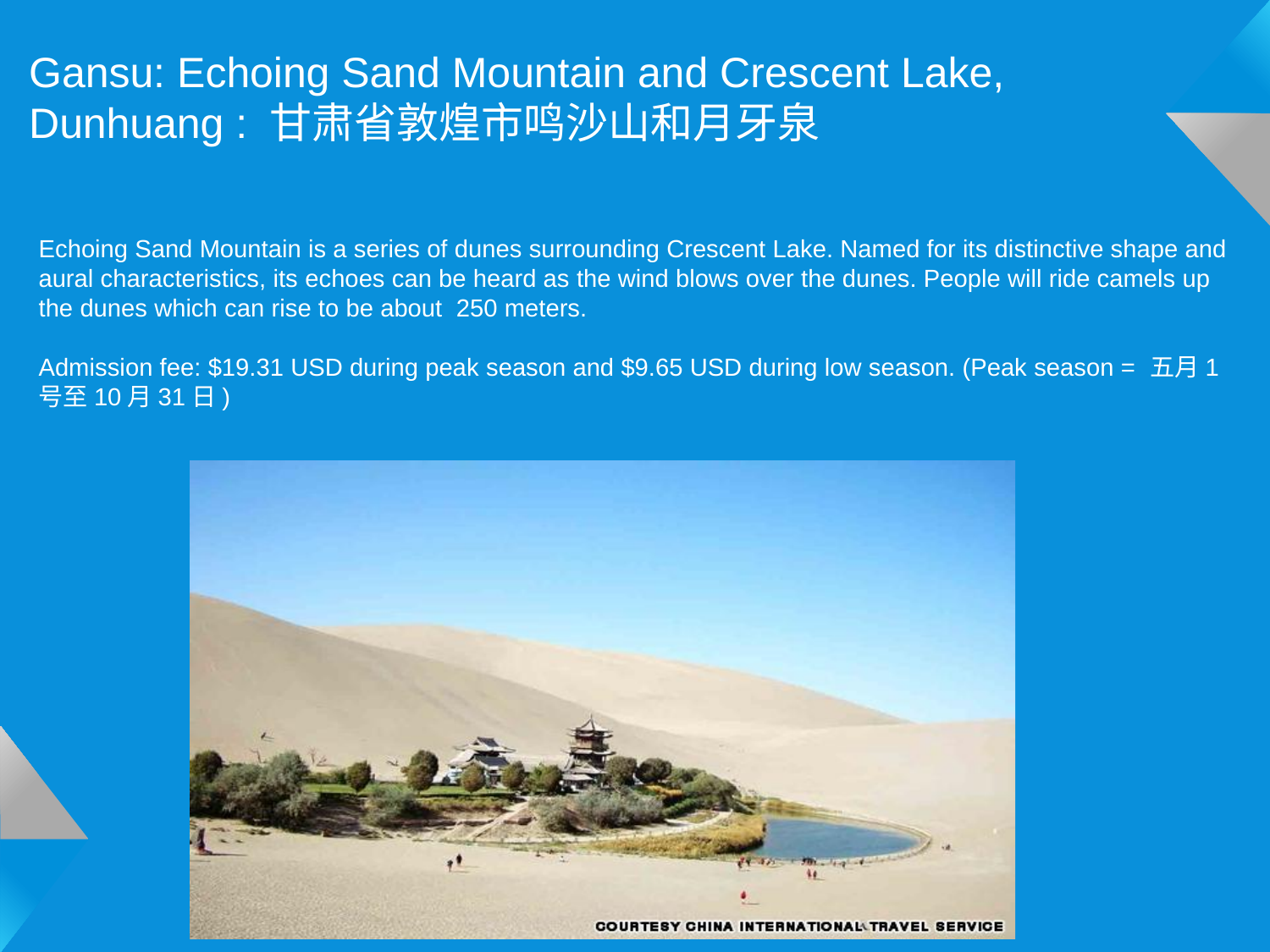

Gansu: Echoing Sand Mountain and Crescent Lake, Dunhuang : 甘肃省敦煌市鸣沙山和月牙泉

Echoing Sand Mountain is a series of dunes surrounding Crescent Lake. Named for its distinctive shape and aural characteristics, its echoes can be heard as the wind blows over the dunes. People will ride camels up the dunes which can rise to be about  250 meters.

Admission fee: $19.31 USD during peak season and $9.65 USD during low season. (Peak season = 五月1号至10月31日)